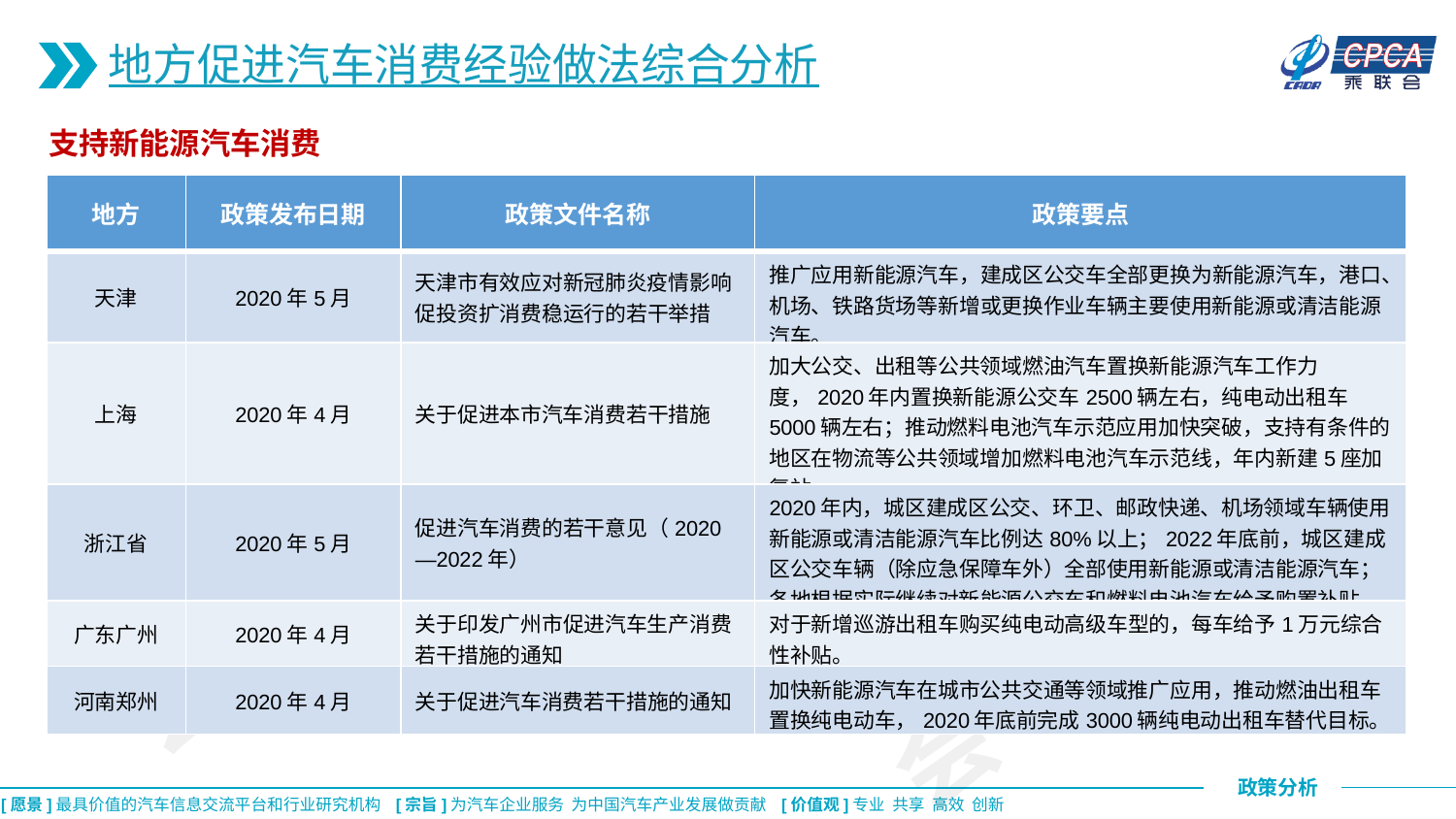

地方促进汽车消费经验做法综合分析
支持新能源汽车消费
| 地方 | 政策发布日期 | 政策文件名称 | 政策要点 |
| --- | --- | --- | --- |
| 天津 | 2020年5月 | 天津市有效应对新冠肺炎疫情影响促投资扩消费稳运行的若干举措 | 推广应用新能源汽车，建成区公交车全部更换为新能源汽车，港口、机场、铁路货场等新增或更换作业车辆主要使用新能源或清洁能源汽车。 |
| 上海 | 2020年4月 | 关于促进本市汽车消费若干措施 | 加大公交、出租等公共领域燃油汽车置换新能源汽车工作力度，2020年内置换新能源公交车2500辆左右，纯电动出租车5000辆左右；推动燃料电池汽车示范应用加快突破，支持有条件的地区在物流等公共领域增加燃料电池汽车示范线，年内新建5座加氢站。 |
| 浙江省 | 2020年5月 | 促进汽车消费的若干意见（2020—2022年） | 2020年内，城区建成区公交、环卫、邮政快递、机场领域车辆使用新能源或清洁能源汽车比例达80%以上；2022年底前，城区建成区公交车辆（除应急保障车外）全部使用新能源或清洁能源汽车；各地根据实际继续对新能源公交车和燃料电池汽车给予购置补贴。 |
| 广东广州 | 2020年4月 | 关于印发广州市促进汽车生产消费若干措施的通知 | 对于新增巡游出租车购买纯电动高级车型的，每车给予1万元综合性补贴。 |
| 河南郑州 | 2020年4月 | 关于促进汽车消费若干措施的通知 | 加快新能源汽车在城市公共交通等领域推广应用，推动燃油出租车置换纯电动车，2020年底前完成3000辆纯电动出租车替代目标。 |
CPCA乘联会
CPCA乘联会